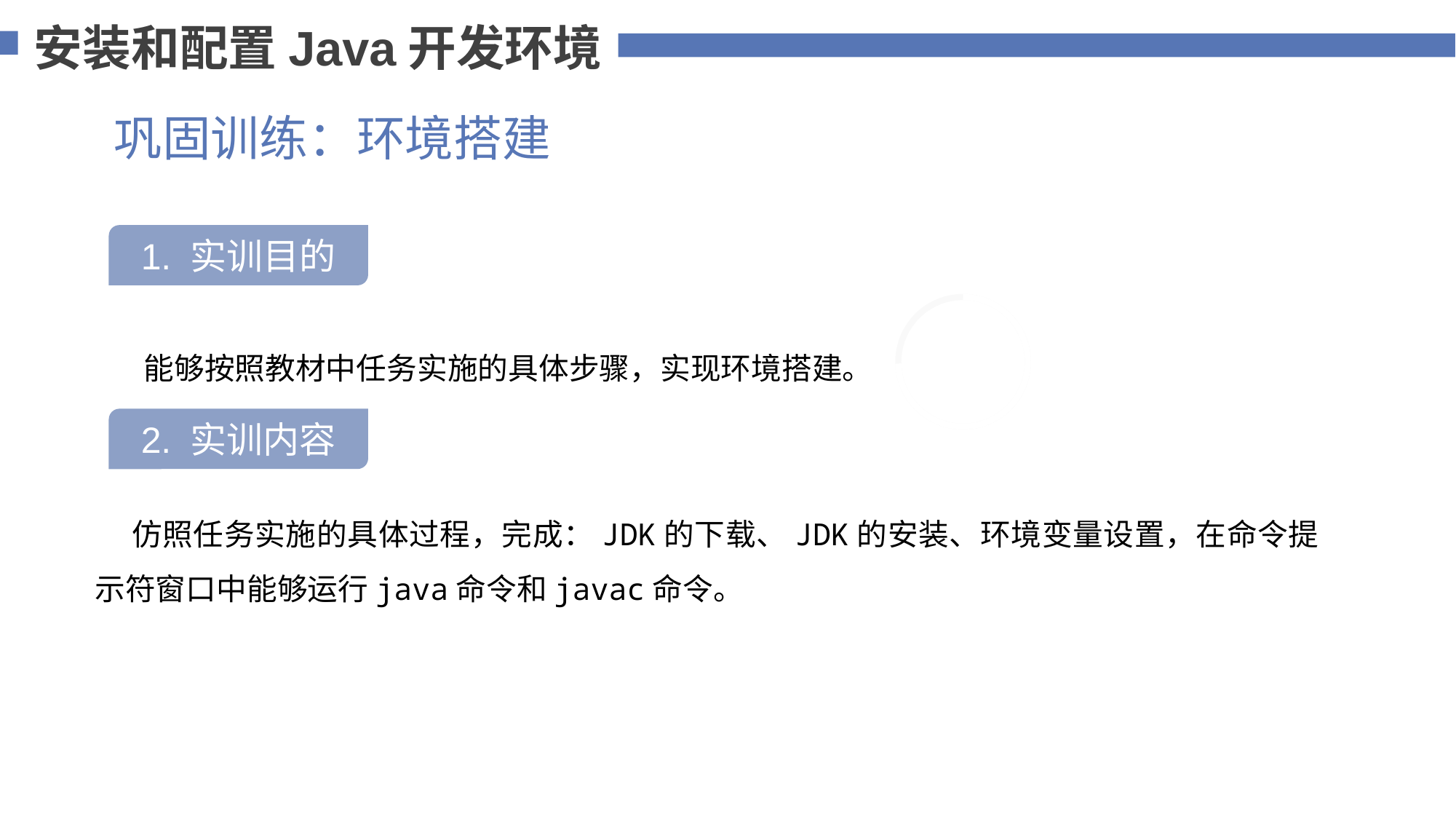

安装和配置Java开发环境

巩固训练：环境搭建
1. 实训目的

75%
    能够按照教材中任务实施的具体步骤，实现环境搭建。
2. 实训内容
    仿照任务实施的具体过程，完成：JDK的下载、JDK的安装、环境变量设置，在命令提示符窗口中能够运行java命令和javac命令。